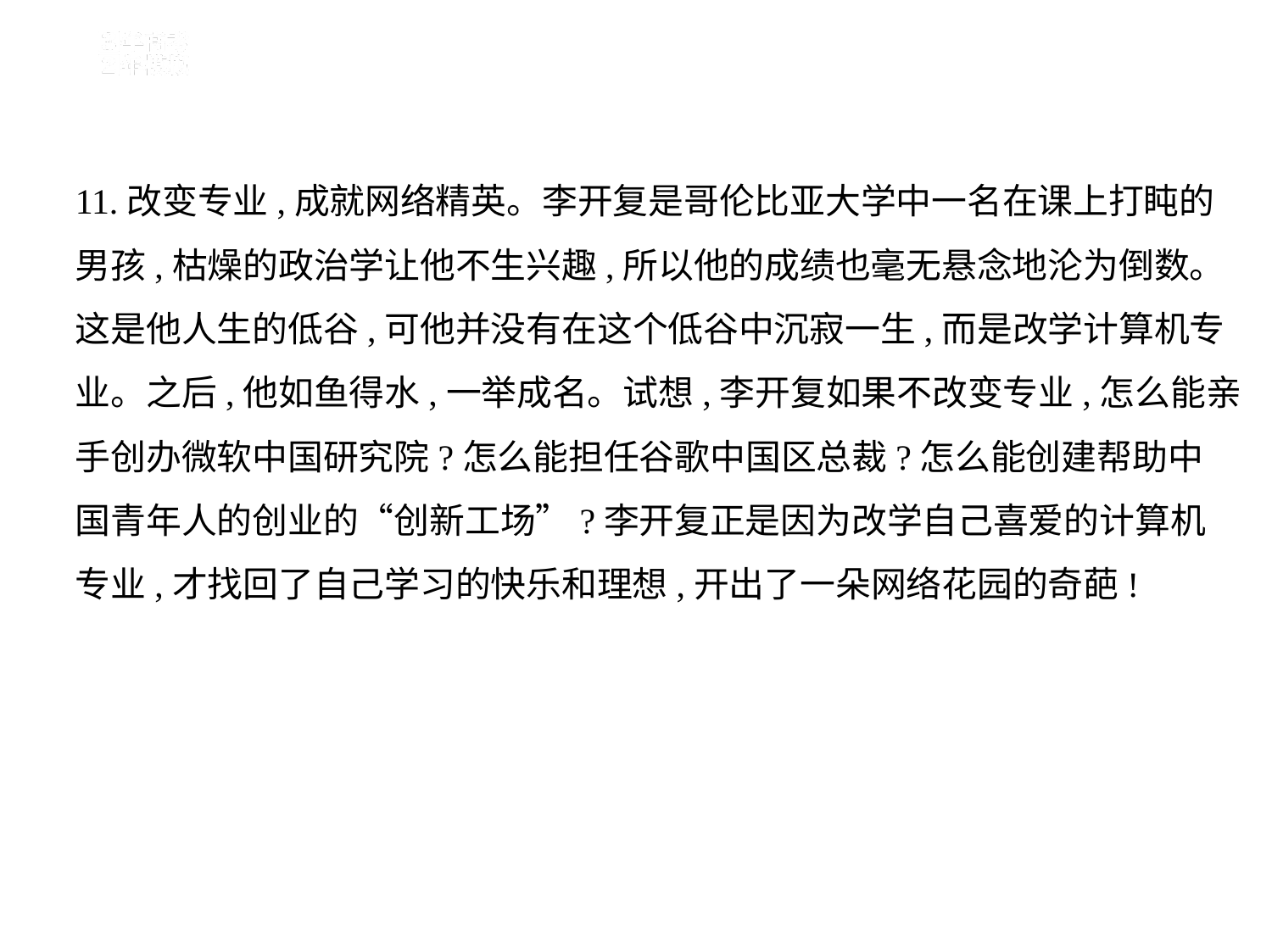

11.改变专业,成就网络精英。李开复是哥伦比亚大学中一名在课上打盹的
男孩,枯燥的政治学让他不生兴趣,所以他的成绩也毫无悬念地沦为倒数。
这是他人生的低谷,可他并没有在这个低谷中沉寂一生,而是改学计算机专
业。之后,他如鱼得水,一举成名。试想,李开复如果不改变专业,怎么能亲
手创办微软中国研究院?怎么能担任谷歌中国区总裁?怎么能创建帮助中
国青年人的创业的“创新工场”?李开复正是因为改学自己喜爱的计算机
专业,才找回了自己学习的快乐和理想,开出了一朵网络花园的奇葩!